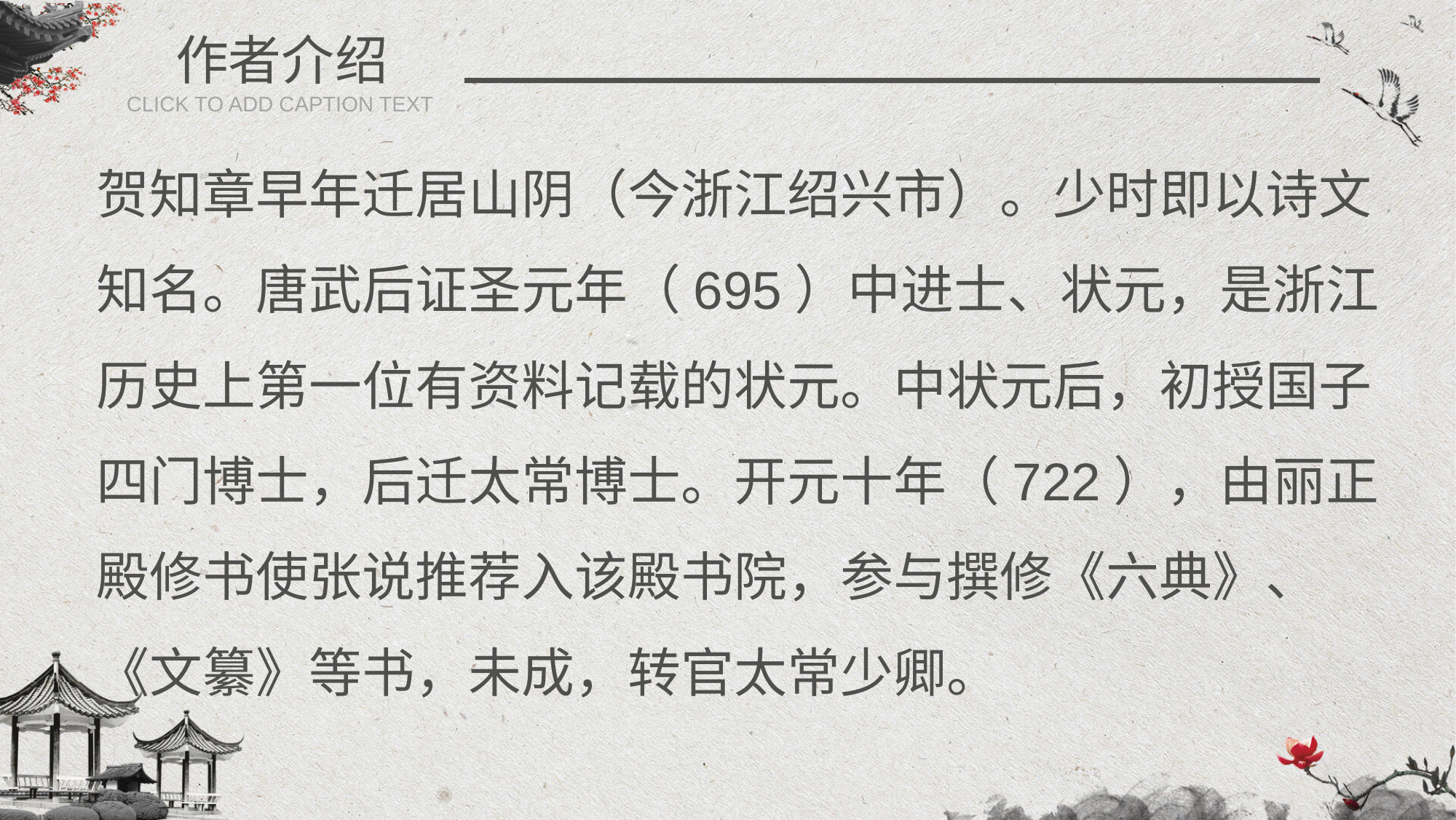

作者介绍

CLICK TO ADD CAPTION TEXT
贺知章早年迁居山阴（今浙江绍兴市）。少时即以诗文知名。唐武后证圣元年（695）中进士、状元，是浙江历史上第一位有资料记载的状元。中状元后，初授国子四门博士，后迁太常博士。开元十年（722），由丽正殿修书使张说推荐入该殿书院，参与撰修《六典》、《文纂》等书，未成，转官太常少卿。